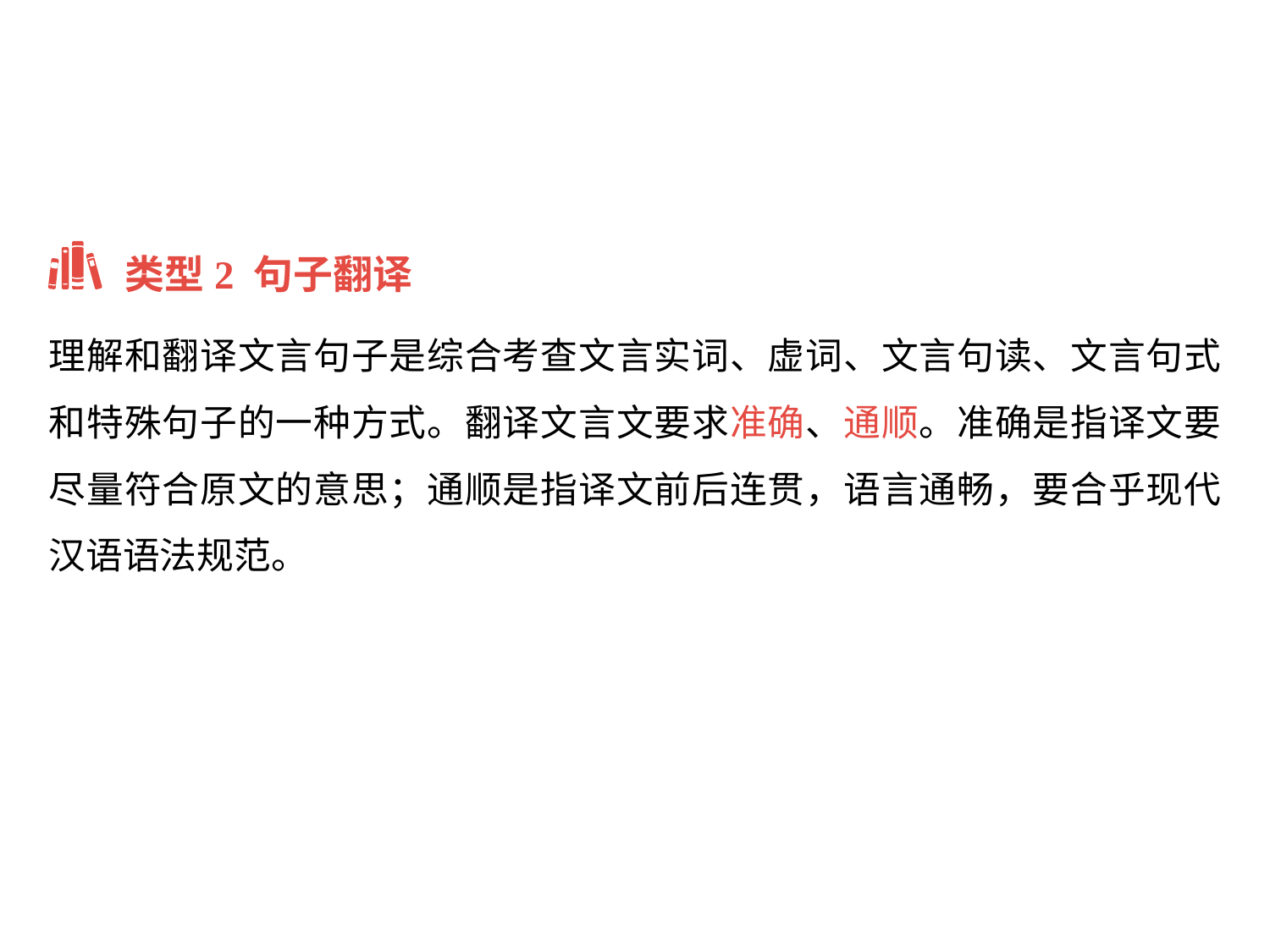

类型2 句子翻译

理解和翻译文言句子是综合考查文言实词、虚词、文言句读、文言句式和特殊句子的一种方式。翻译文言文要求准确、通顺。准确是指译文要尽量符合原文的意思；通顺是指译文前后连贯，语言通畅，要合乎现代汉语语法规范。